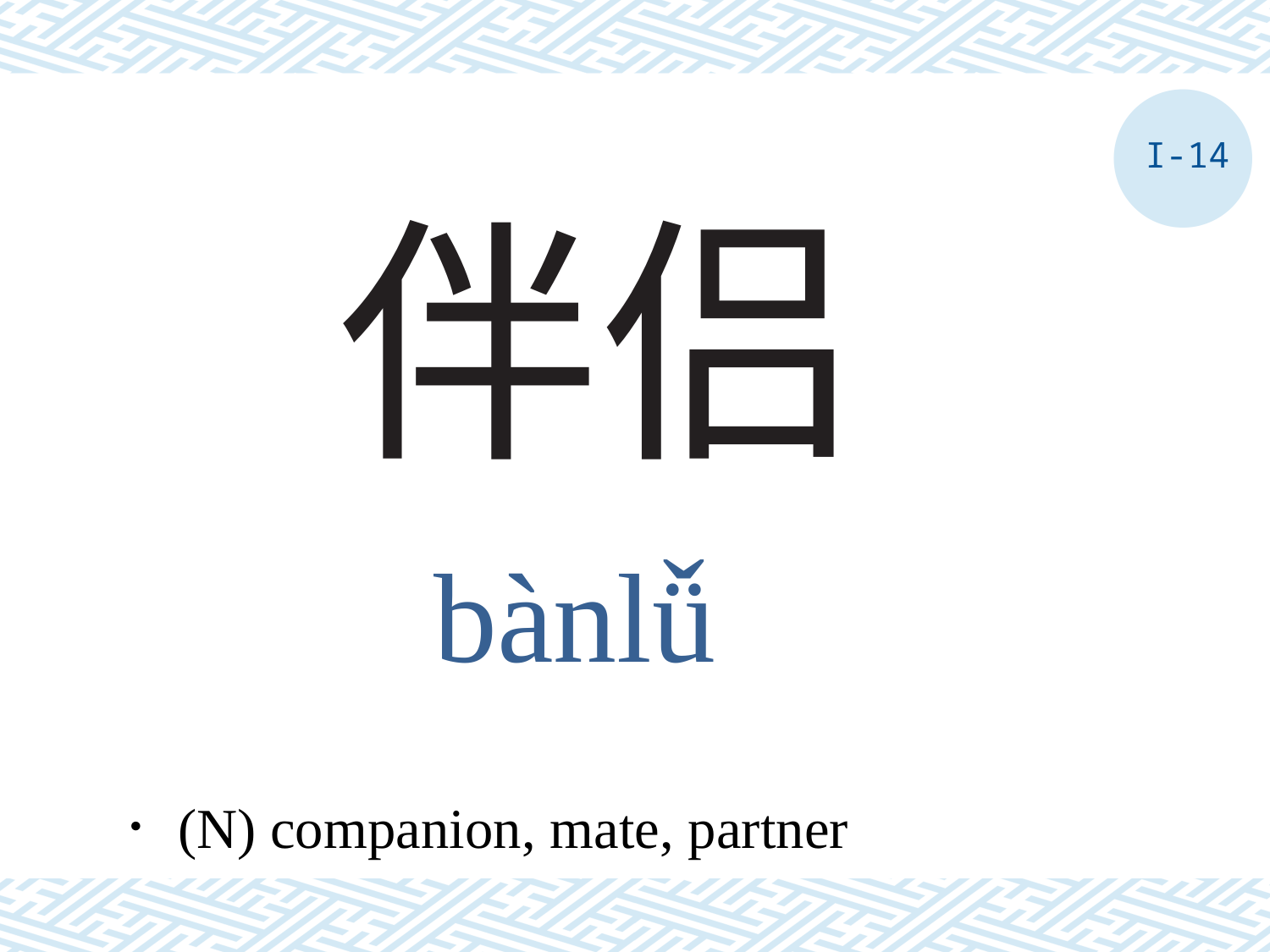

I-14

# 伴侣
bànlǚ
．(N) companion, mate, partner